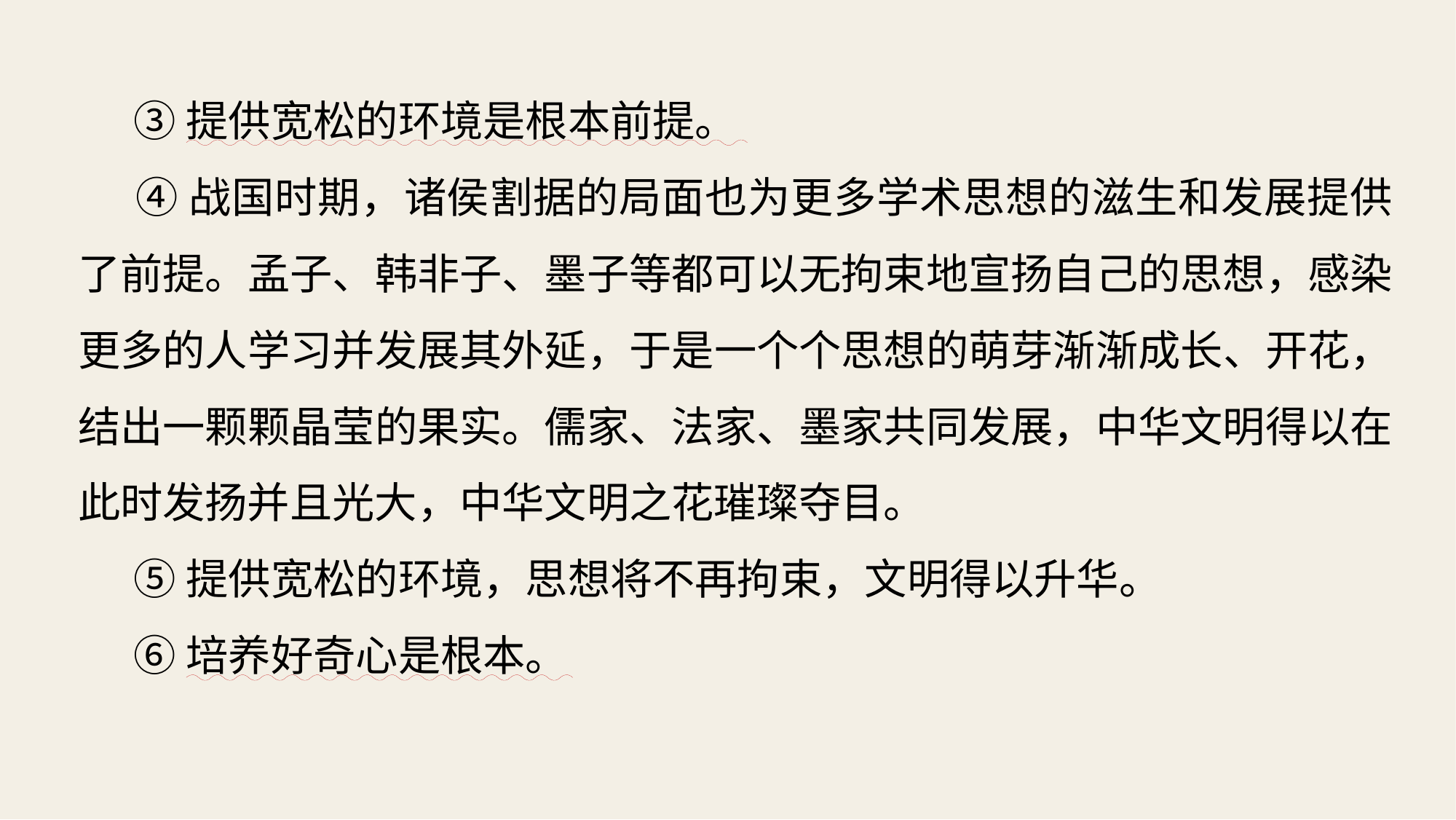

③提供宽松的环境是根本前提。
  ④战国时期，诸侯割据的局面也为更多学术思想的滋生和发展提供了前提。孟子、韩非子、墨子等都可以无拘束地宣扬自己的思想，感染更多的人学习并发展其外延，于是一个个思想的萌芽渐渐成长、开花，结出一颗颗晶莹的果实。儒家、法家、墨家共同发展，中华文明得以在此时发扬并且光大，中华文明之花璀璨夺目。
  ⑤提供宽松的环境，思想将不再拘束，文明得以升华。
  ⑥培养好奇心是根本。